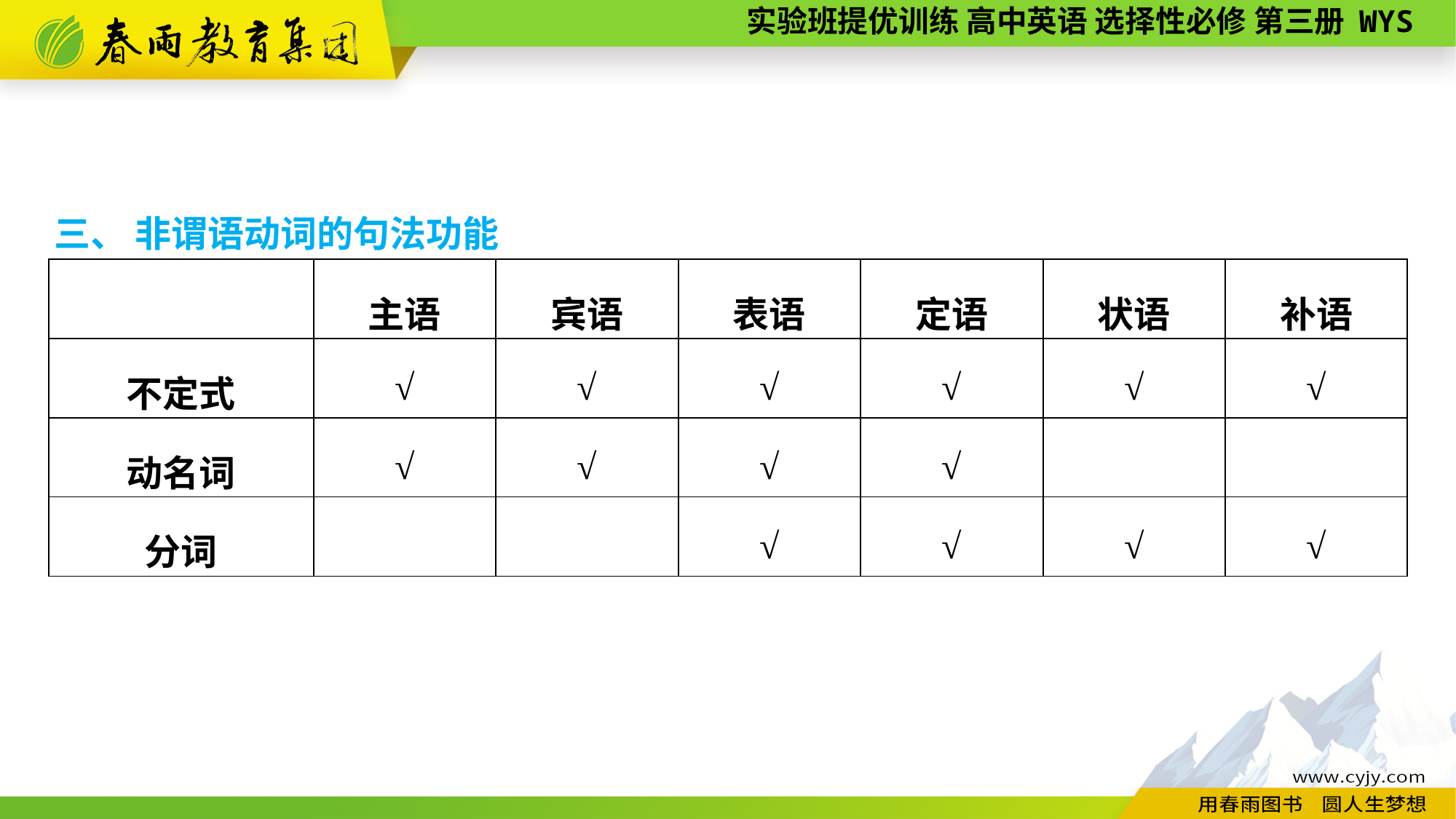

三、 非谓语动词的句法功能
|  | 主语 | 宾语 | 表语 | 定语 | 状语 | 补语 |
| --- | --- | --- | --- | --- | --- | --- |
| 不定式 | √ | √ | √ | √ | √ | √ |
| 动名词 | √ | √ | √ | √ |  |  |
| 分词 |  |  | √ | √ | √ | √ |